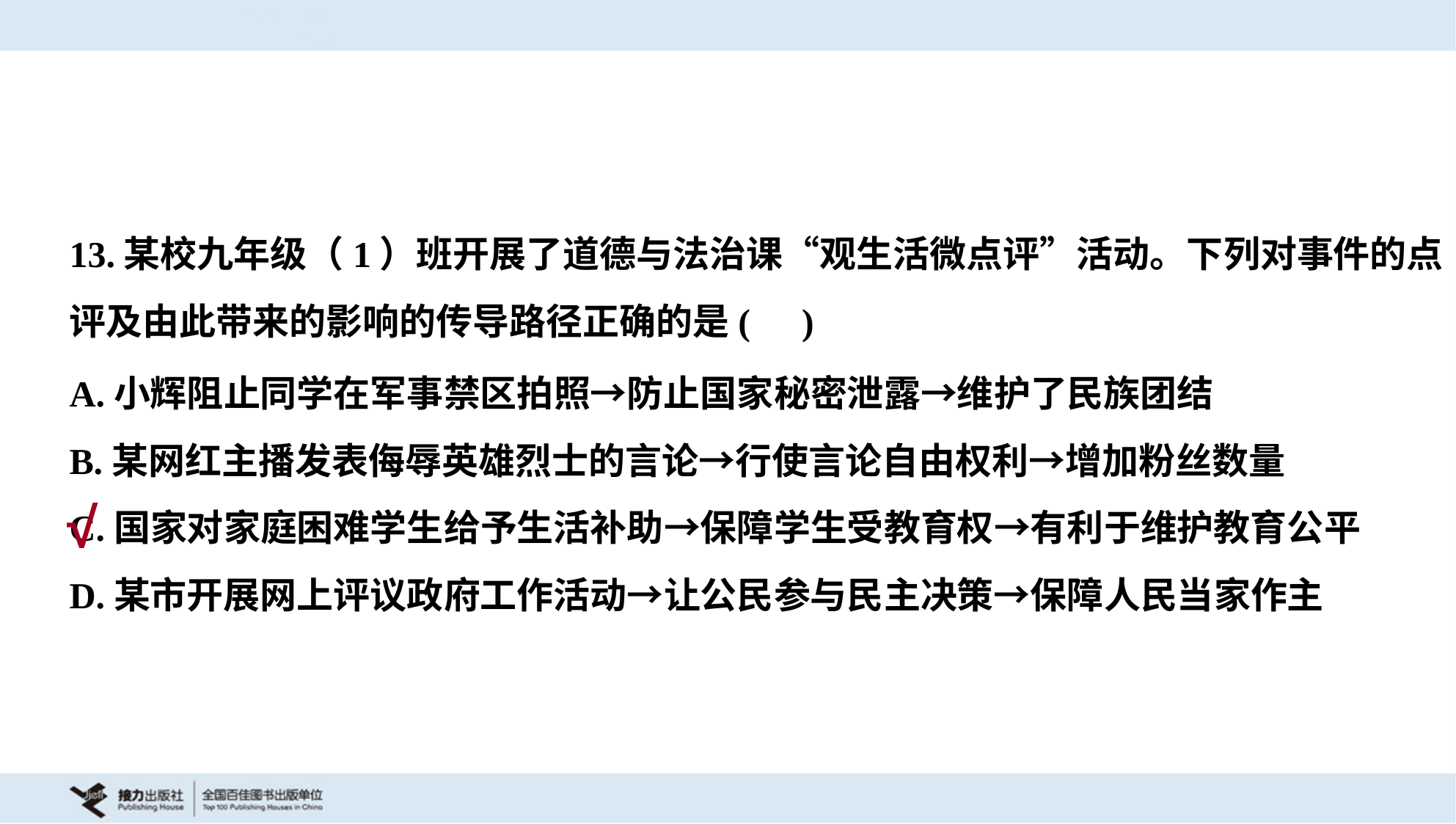

13.某校九年级（1）班开展了道德与法治课“观生活微点评”活动。下列对事件的点
评及由此带来的影响的传导路径正确的是(     )
A.小辉阻止同学在军事禁区拍照→防止国家秘密泄露→维护了民族团结
B.某网红主播发表侮辱英雄烈士的言论→行使言论自由权利→增加粉丝数量
C.国家对家庭困难学生给予生活补助→保障学生受教育权→有利于维护教育公平
D.某市开展网上评议政府工作活动→让公民参与民主决策→保障人民当家作主
√